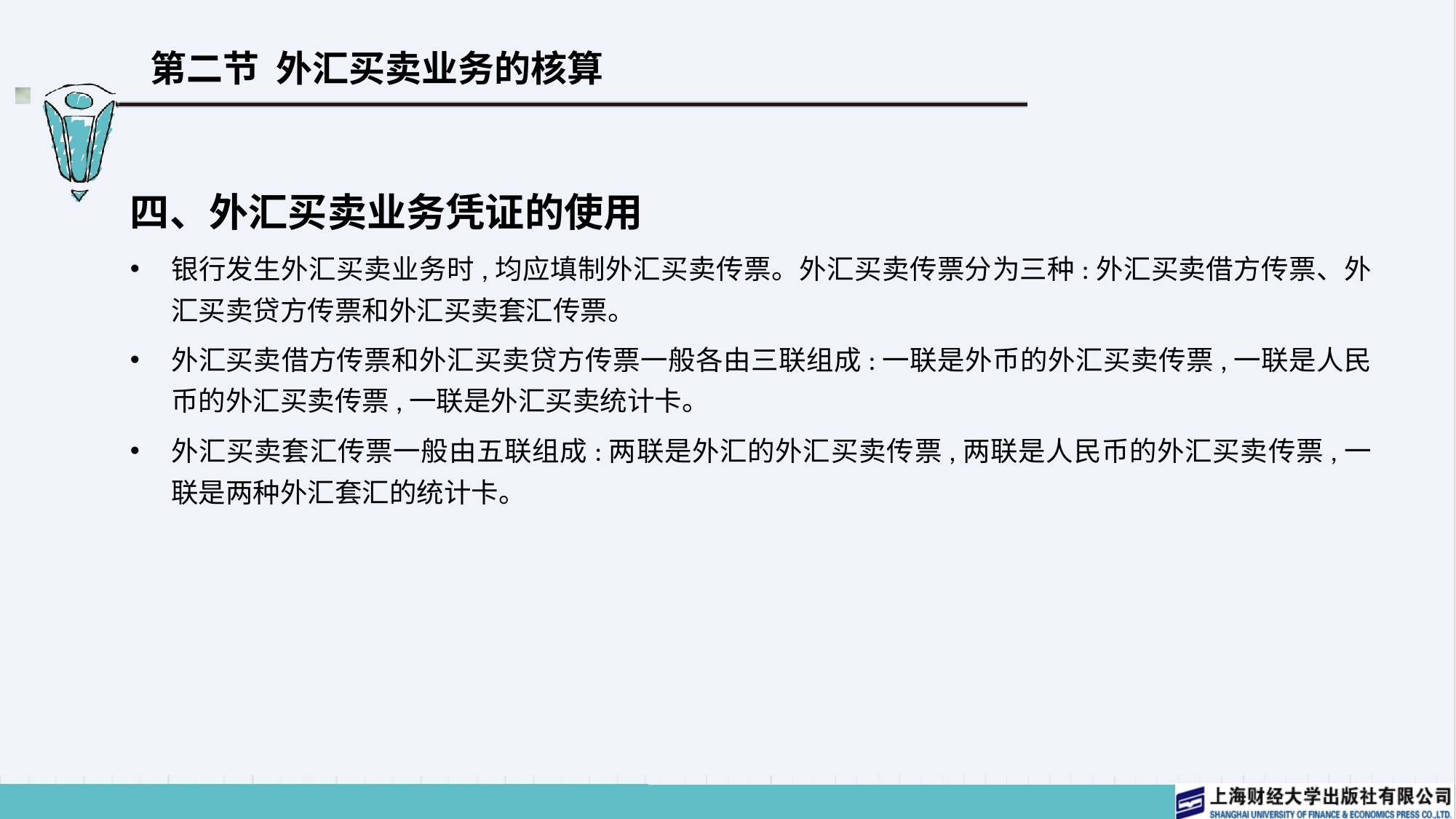

# 第二节  外汇买卖业务的核算
四、外汇买卖业务凭证的使用
银行发生外汇买卖业务时,均应填制外汇买卖传票。外汇买卖传票分为三种:外汇买卖借方传票、外汇买卖贷方传票和外汇买卖套汇传票。
外汇买卖借方传票和外汇买卖贷方传票一般各由三联组成:一联是外币的外汇买卖传票,一联是人民币的外汇买卖传票,一联是外汇买卖统计卡。
外汇买卖套汇传票一般由五联组成:两联是外汇的外汇买卖传票,两联是人民币的外汇买卖传票,一联是两种外汇套汇的统计卡。